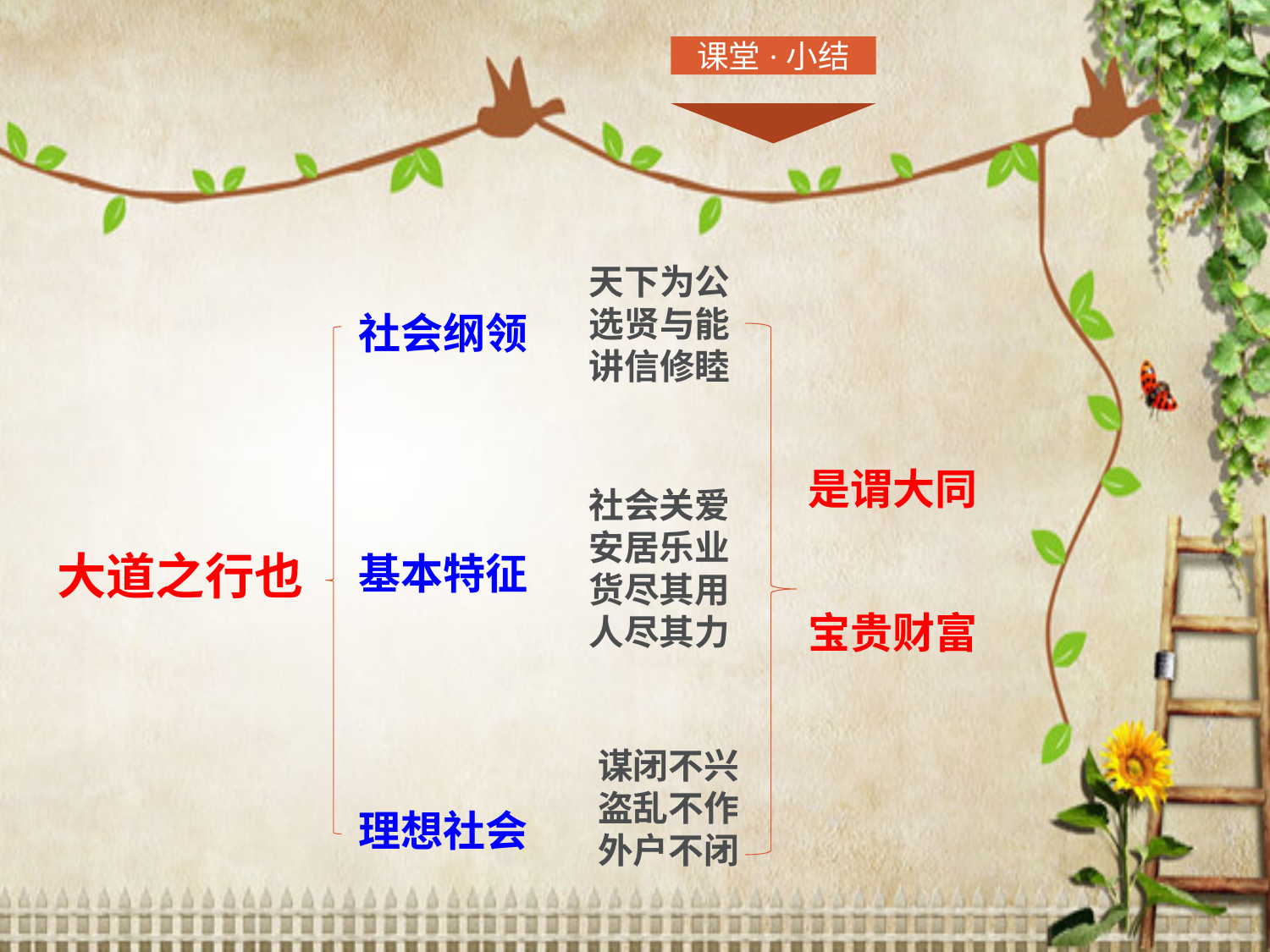

课堂·小结

天下为公
选贤与能
讲信修睦
社会纲领

是谓大同

宝贵财富
社会关爱
安居乐业
货尽其用
人尽其力

  大道之行也
基本特征

谋闭不兴
盗乱不作
外户不闭
理想社会